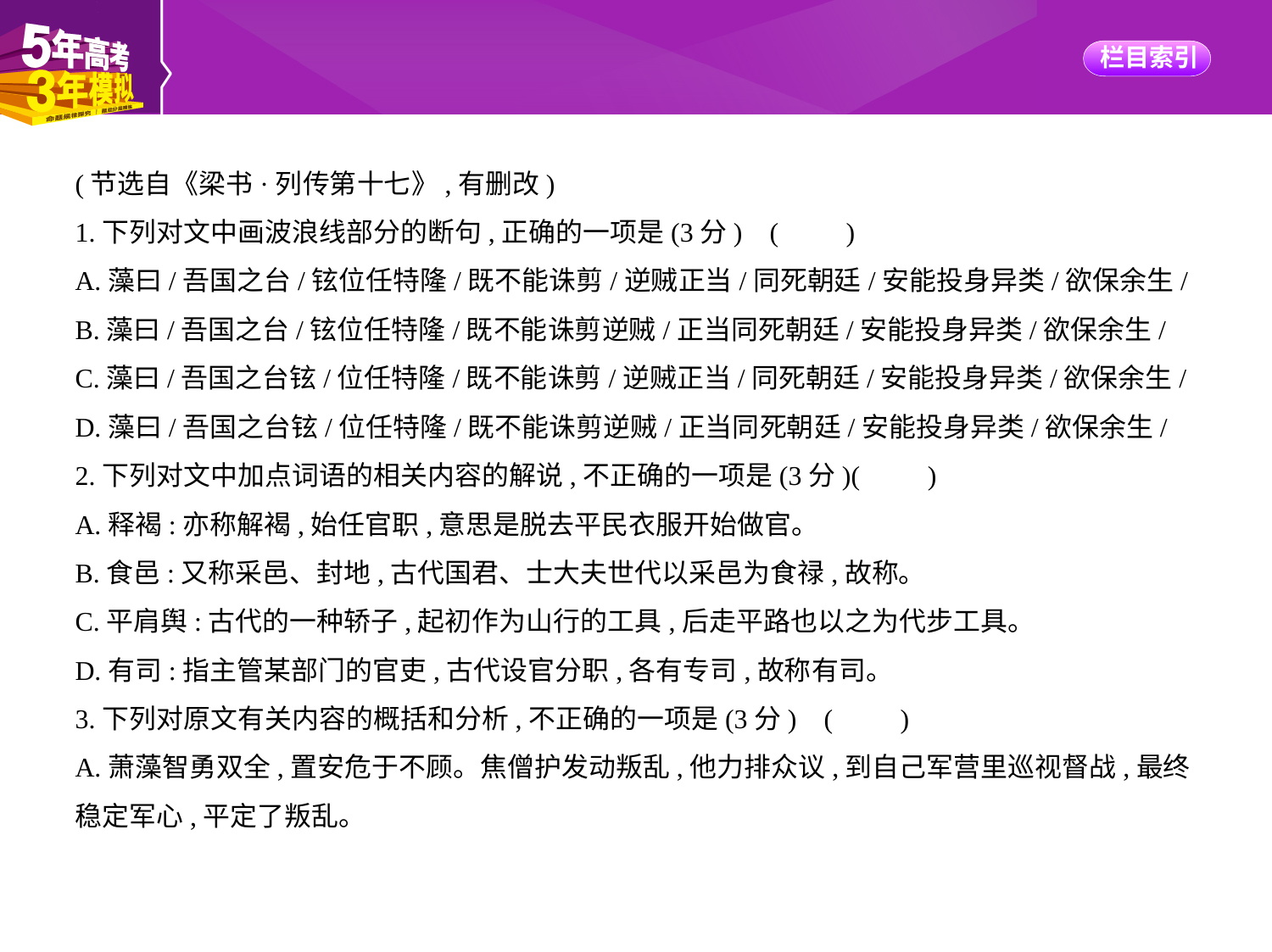

(节选自《梁书·列传第十七》,有删改)
1.下列对文中画波浪线部分的断句,正确的一项是(3分) (　　)
A.藻曰/吾国之台/铉位任特隆/既不能诛剪/逆贼正当/同死朝廷/安能投身异类/欲保余生/
B.藻曰/吾国之台/铉位任特隆/既不能诛剪逆贼/正当同死朝廷/安能投身异类/欲保余生/
C.藻曰/吾国之台铉/位任特隆/既不能诛剪/逆贼正当/同死朝廷/安能投身异类/欲保余生/
D.藻曰/吾国之台铉/位任特隆/既不能诛剪逆贼/正当同死朝廷/安能投身异类/欲保余生/
2.下列对文中加点词语的相关内容的解说,不正确的一项是(3分)(　　)
A.释褐:亦称解褐,始任官职,意思是脱去平民衣服开始做官。
B.食邑:又称采邑、封地,古代国君、士大夫世代以采邑为食禄,故称。
C.平肩舆:古代的一种轿子,起初作为山行的工具,后走平路也以之为代步工具。
D.有司:指主管某部门的官吏,古代设官分职,各有专司,故称有司。
3.下列对原文有关内容的概括和分析,不正确的一项是(3分) (　　)
A.萧藻智勇双全,置安危于不顾。焦僧护发动叛乱,他力排众议,到自己军营里巡视督战,最终
稳定军心,平定了叛乱。